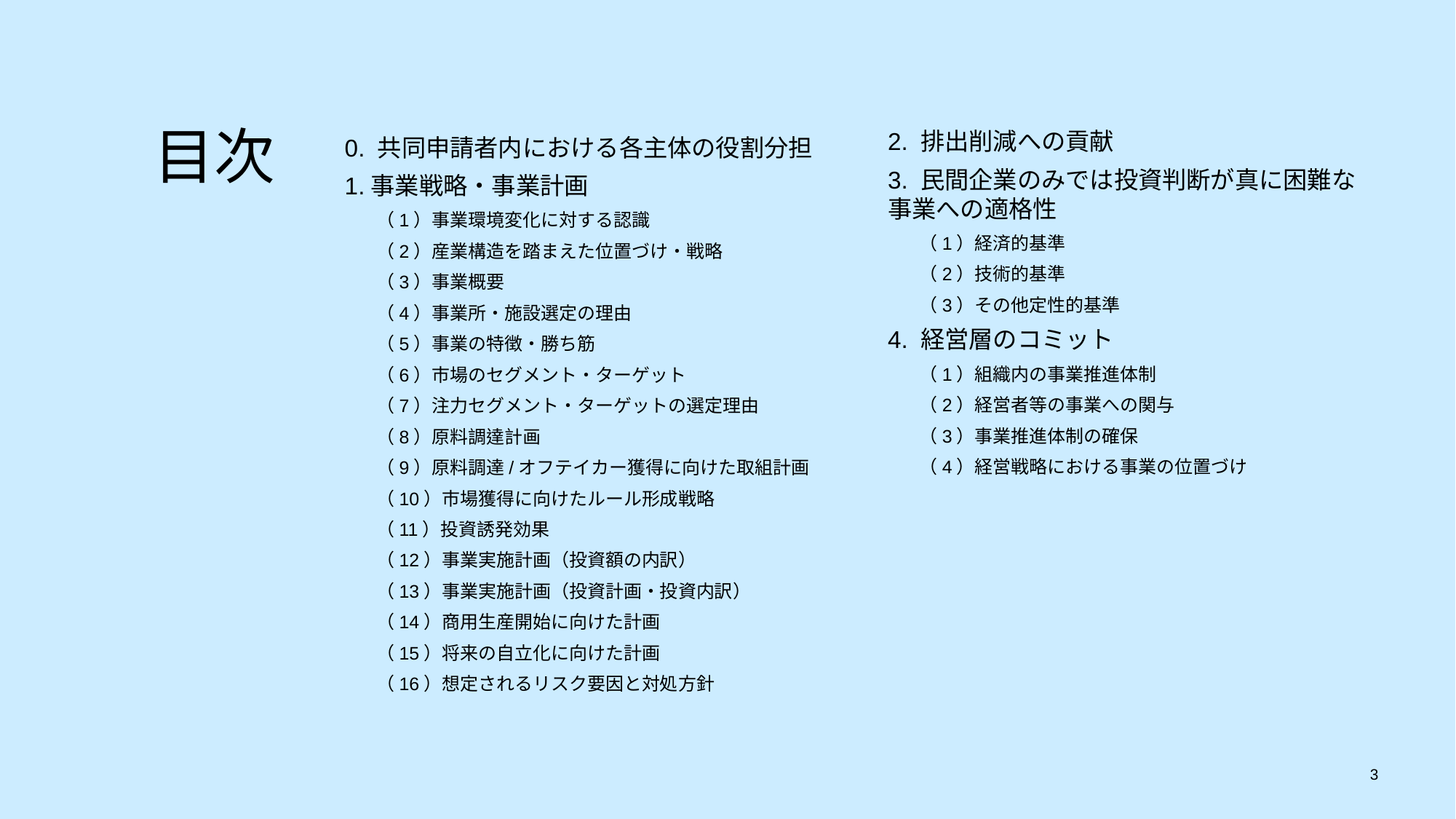

目次
2. 排出削減への貢献
3. 民間企業のみでは投資判断が真に困難な事業への適格性
（1）経済的基準
（2）技術的基準
（3）その他定性的基準
4. 経営層のコミット
（1）組織内の事業推進体制
（2）経営者等の事業への関与
（3）事業推進体制の確保
（4）経営戦略における事業の位置づけ

0. 共同申請者内における各主体の役割分担
1.事業戦略・事業計画
（1）事業環境変化に対する認識
（2）産業構造を踏まえた位置づけ・戦略
（3）事業概要
（4）事業所・施設選定の理由
（5）事業の特徴・勝ち筋
（6）市場のセグメント・ターゲット
（7）注力セグメント・ターゲットの選定理由
（8）原料調達計画
（9）原料調達/オフテイカー獲得に向けた取組計画
（10）市場獲得に向けたルール形成戦略
（11）投資誘発効果
（12）事業実施計画（投資額の内訳）
（13）事業実施計画（投資計画・投資内訳）
（14）商用生産開始に向けた計画
（15）将来の自立化に向けた計画
（16）想定されるリスク要因と対処方針